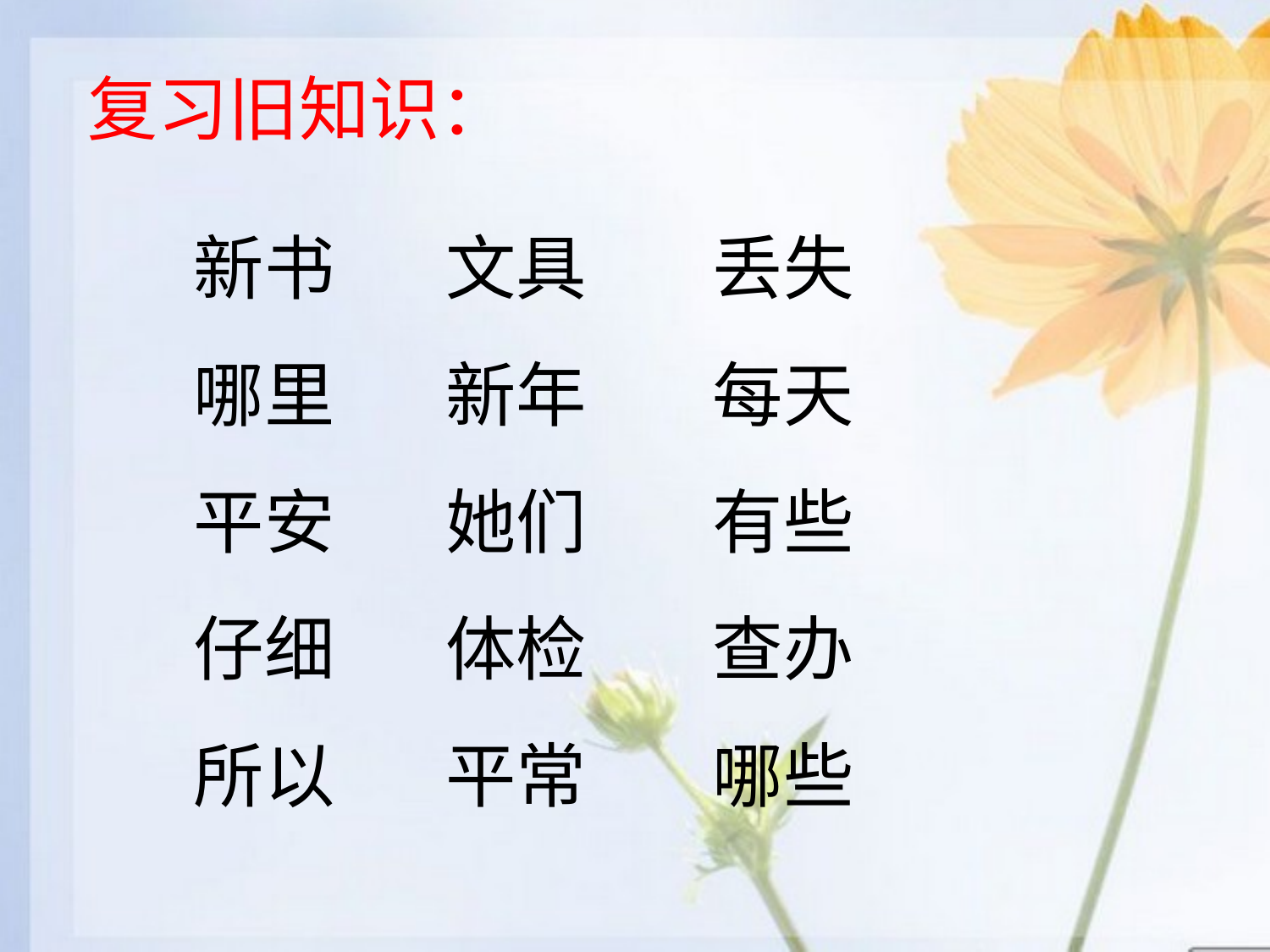

复习旧知识：
新书       文具        丢失
哪里       新年        每天
平安       她们        有些
仔细       体检        查办
所以       平常        哪些